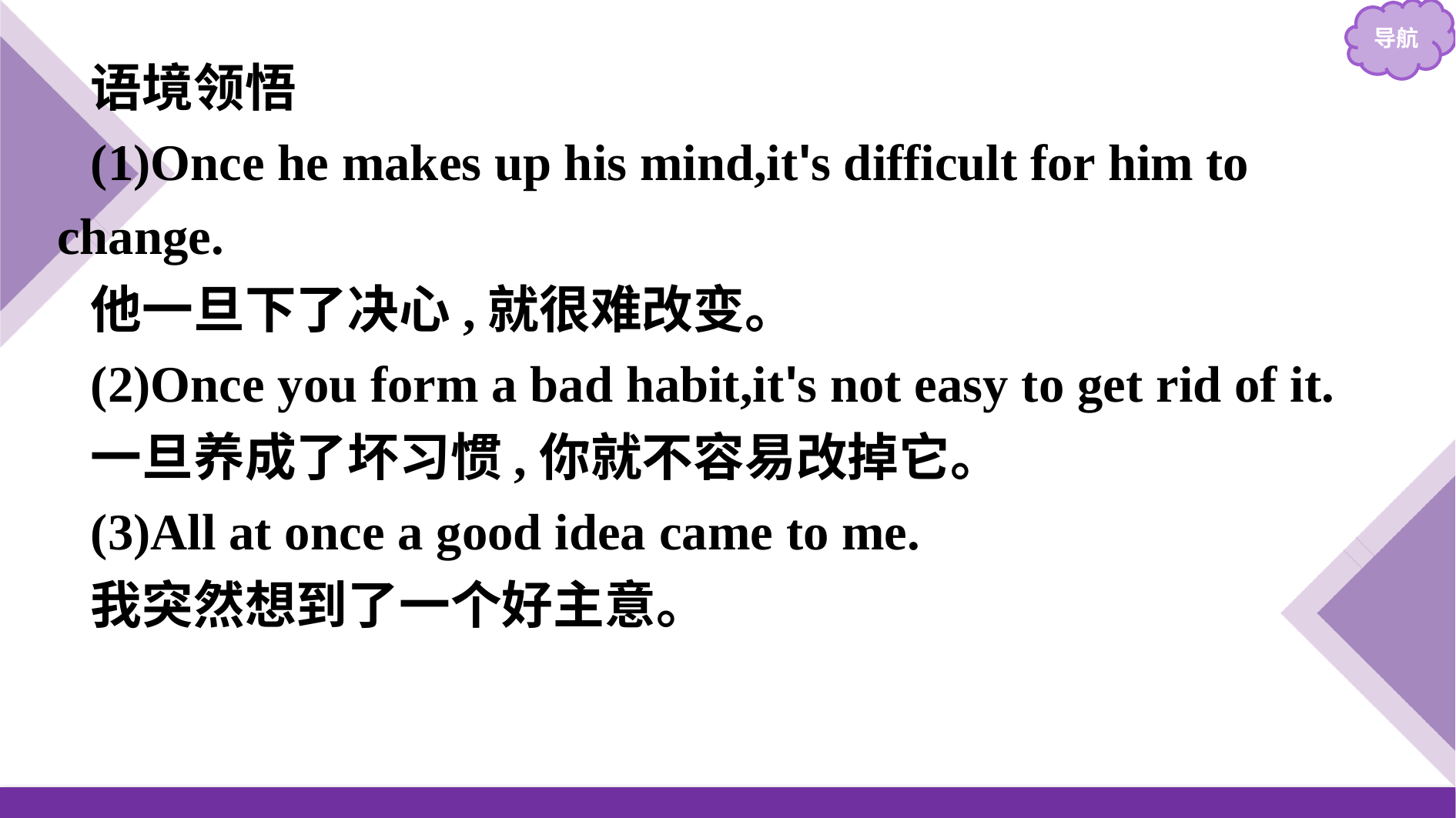

语境领悟
(1)Once he makes up his mind,it's difficult for him to change.
他一旦下了决心,就很难改变。
(2)Once you form a bad habit,it's not easy to get rid of it.
一旦养成了坏习惯,你就不容易改掉它。
(3)All at once a good idea came to me.
我突然想到了一个好主意。